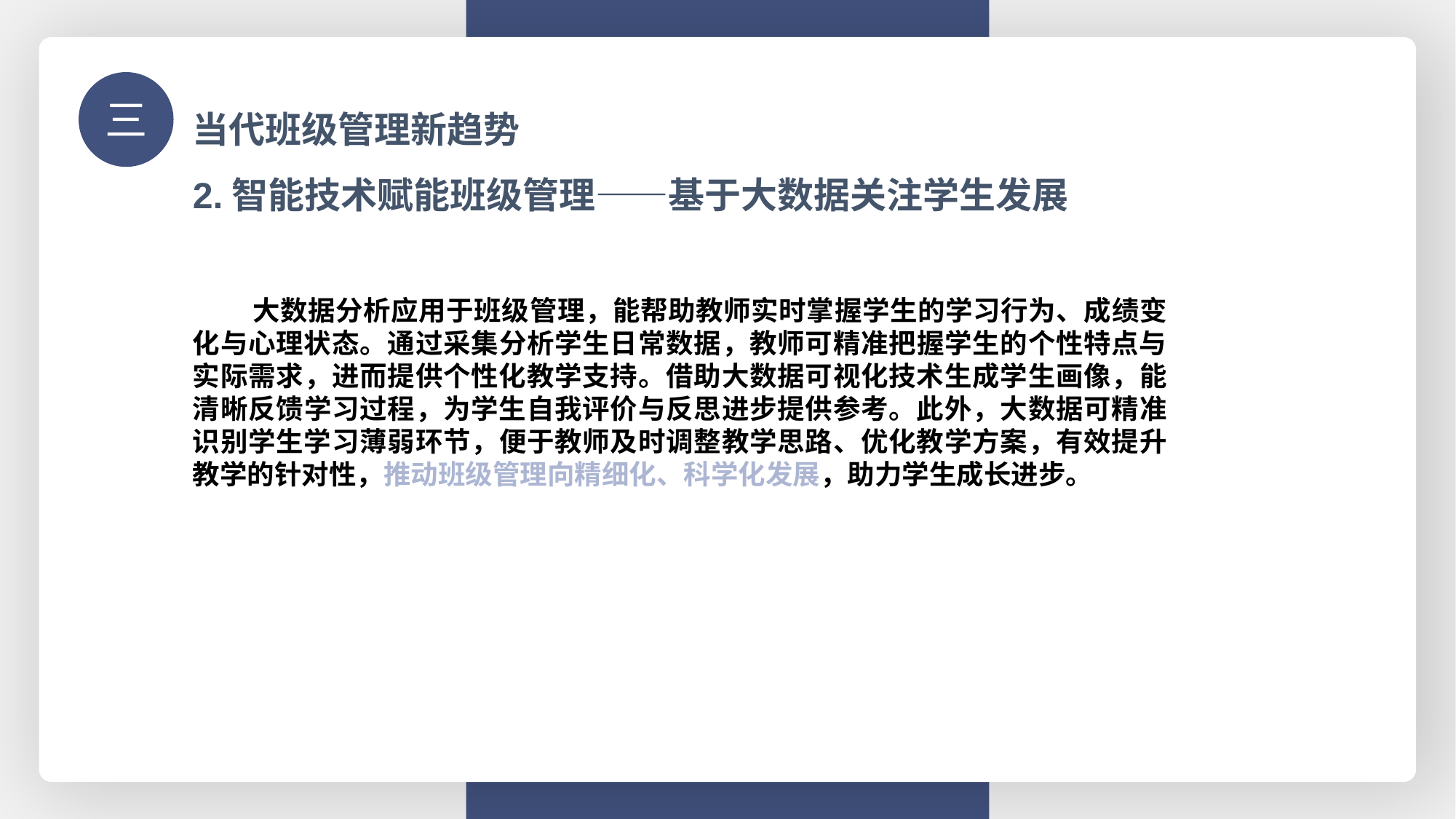

当代班级管理新趋势
三
2.智能技术赋能班级管理——基于大数据关注学生发展
        大数据分析应用于班级管理，能帮助教师实时掌握学生的学习行为、成绩变化与心理状态。通过采集分析学生日常数据，教师可精准把握学生的个性特点与实际需求，进而提供个性化教学支持。借助大数据可视化技术生成学生画像，能清晰反馈学习过程，为学生自我评价与反思进步提供参考。此外，大数据可精准识别学生学习薄弱环节，便于教师及时调整教学思路、优化教学方案，有效提升教学的针对性，推动班级管理向精细化、科学化发展，助力学生成长进步。